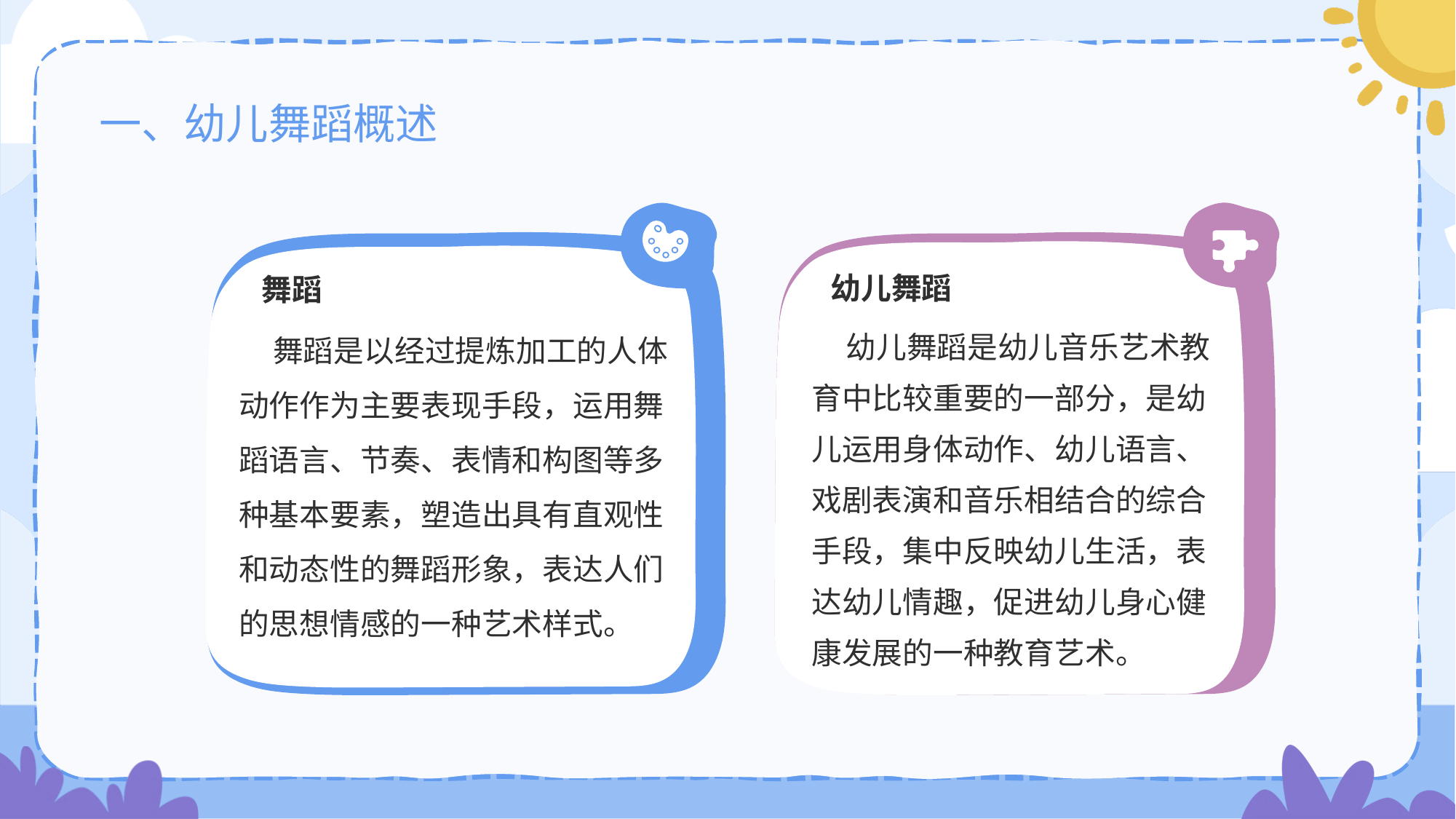

一、幼儿舞蹈概述

幼儿舞蹈
    幼儿舞蹈是幼儿音乐艺术教育中比较重要的一部分，是幼儿运用身体动作、幼儿语言、戏剧表演和音乐相结合的综合手段，集中反映幼儿生活，表达幼儿情趣，促进幼儿身心健康发展的一种教育艺术。

舞蹈
    舞蹈是以经过提炼加工的人体动作作为主要表现手段，运用舞蹈语言、节奏、表情和构图等多种基本要素，塑造出具有直观性和动态性的舞蹈形象，表达人们的思想情感的一种艺术样式。